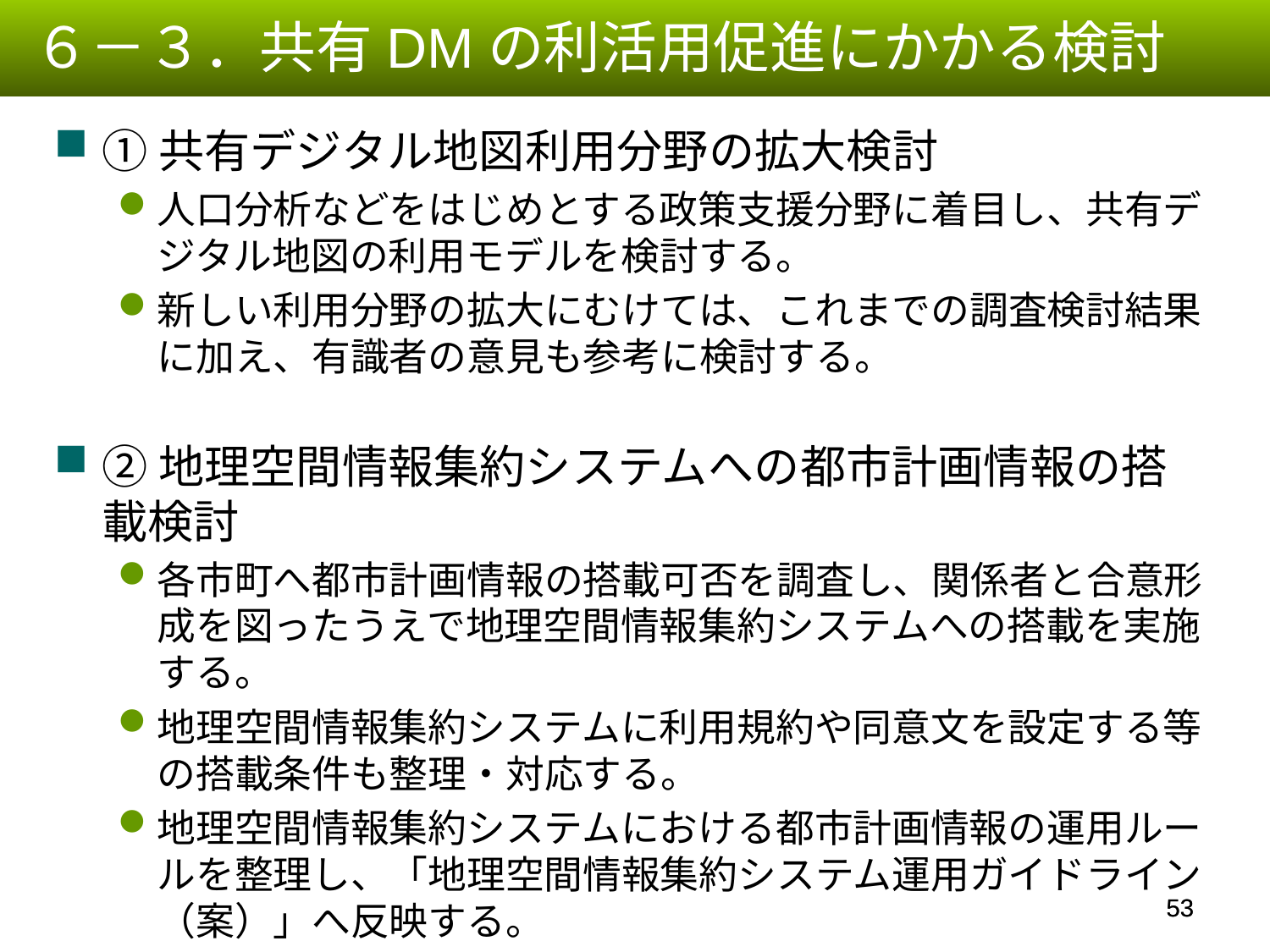

６－３．共有DMの利活用促進にかかる検討
①共有デジタル地図利用分野の拡大検討
人口分析などをはじめとする政策支援分野に着目し、共有デジタル地図の利用モデルを検討する。
新しい利用分野の拡大にむけては、これまでの調査検討結果に加え、有識者の意見も参考に検討する。

②地理空間情報集約システムへの都市計画情報の搭載検討
各市町へ都市計画情報の搭載可否を調査し、関係者と合意形成を図ったうえで地理空間情報集約システムへの搭載を実施する。
地理空間情報集約システムに利用規約や同意文を設定する等の搭載条件も整理・対応する。
地理空間情報集約システムにおける都市計画情報の運用ルールを整理し、「地理空間情報集約システム運用ガイドライン（案）」へ反映する。
53
53